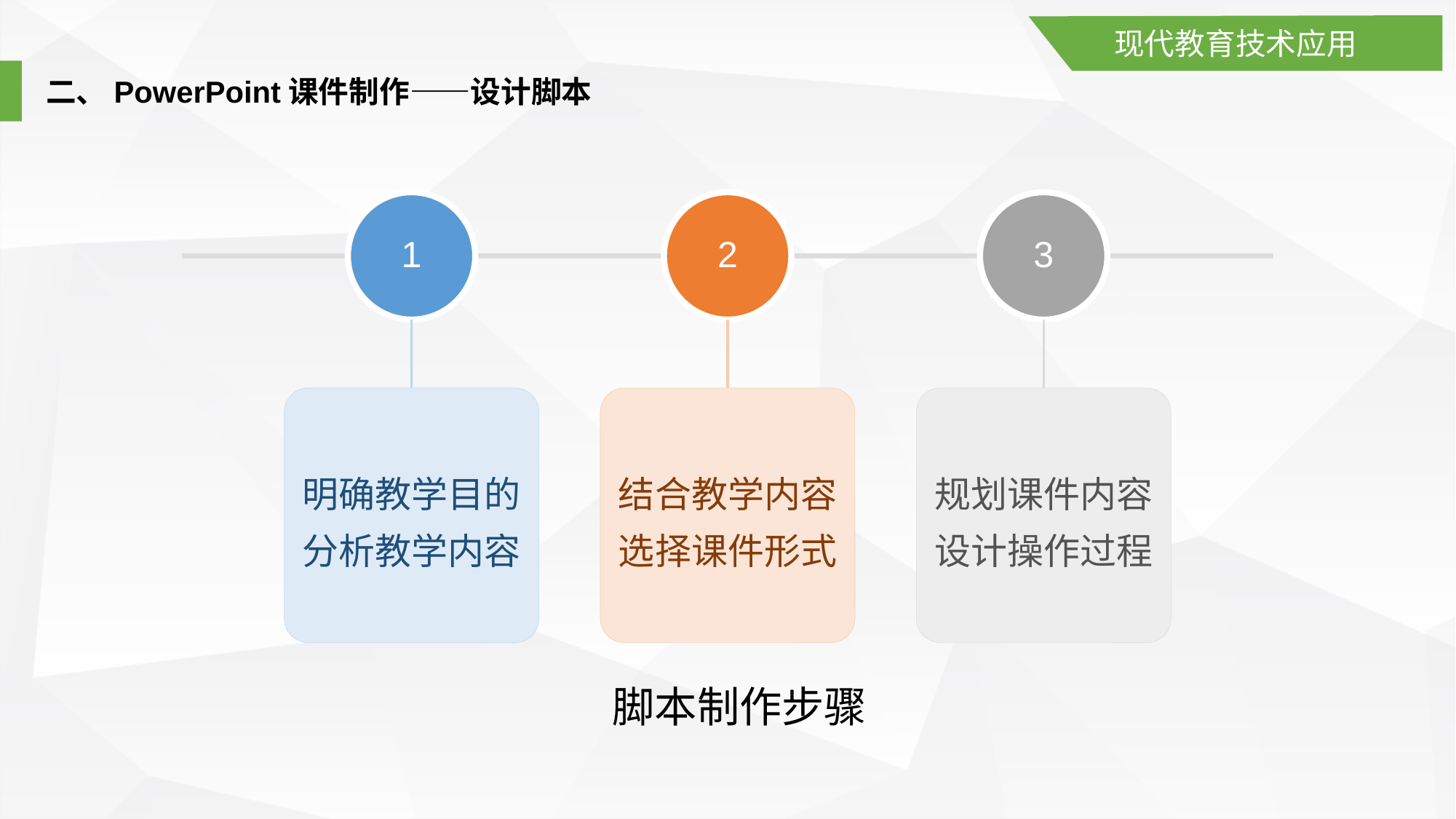

现代教育技术应用

二、PowerPoint课件制作——设计脚本
1
2
3
明确教学目的分析教学内容
结合教学内容选择课件形式
规划课件内容设计操作过程
脚本制作步骤